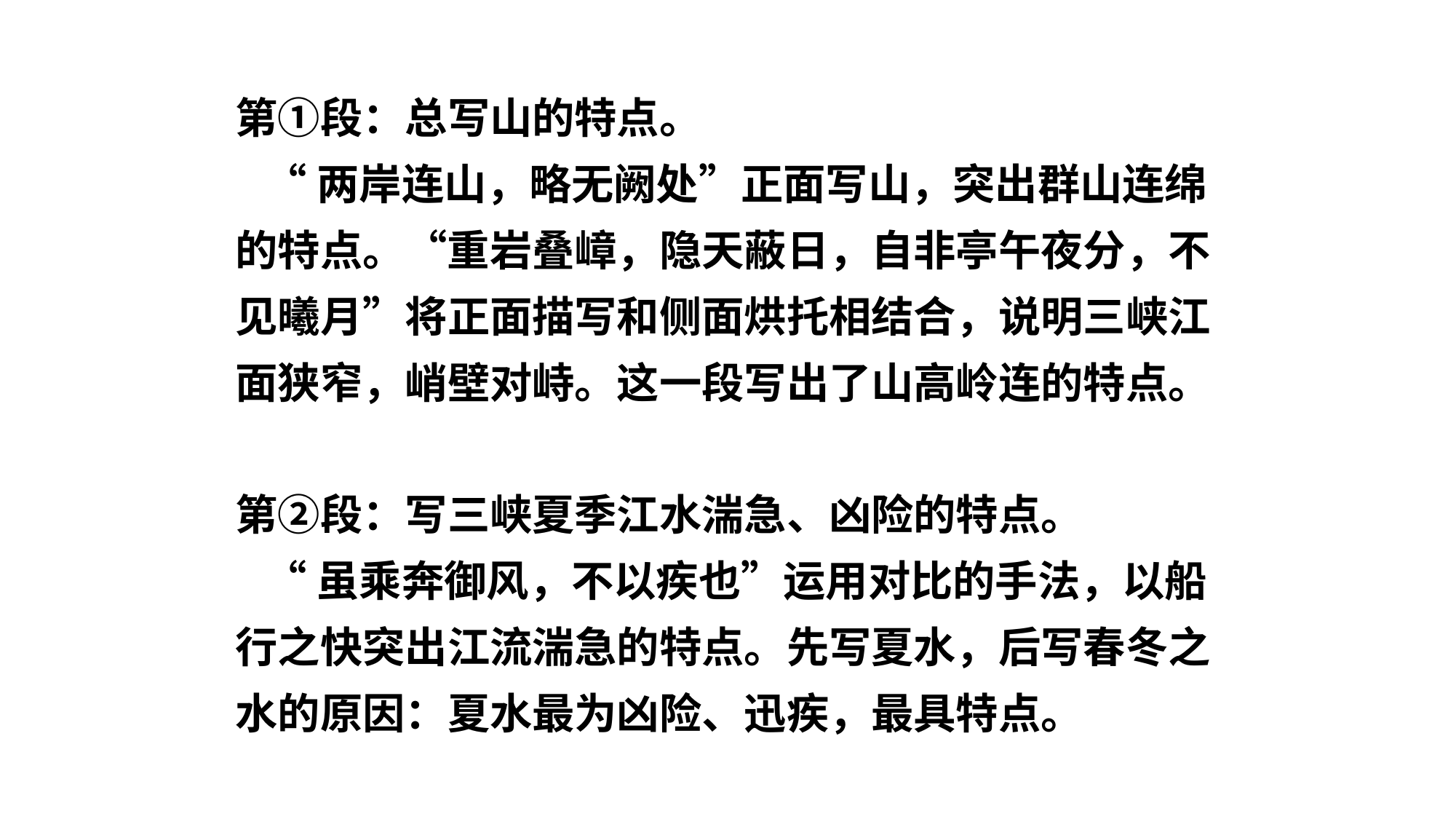

第①段：总写山的特点。
   “两岸连山，略无阙处”正面写山，突出群山连绵的特点。“重岩叠嶂，隐天蔽日，自非亭午夜分，不见曦月”将正面描写和侧面烘托相结合，说明三峡江面狭窄，峭壁对峙。这一段写出了山高岭连的特点。

第②段：写三峡夏季江水湍急、凶险的特点。
   “虽乘奔御风，不以疾也”运用对比的手法，以船行之快突出江流湍急的特点。先写夏水，后写春冬之水的原因：夏水最为凶险、迅疾，最具特点。